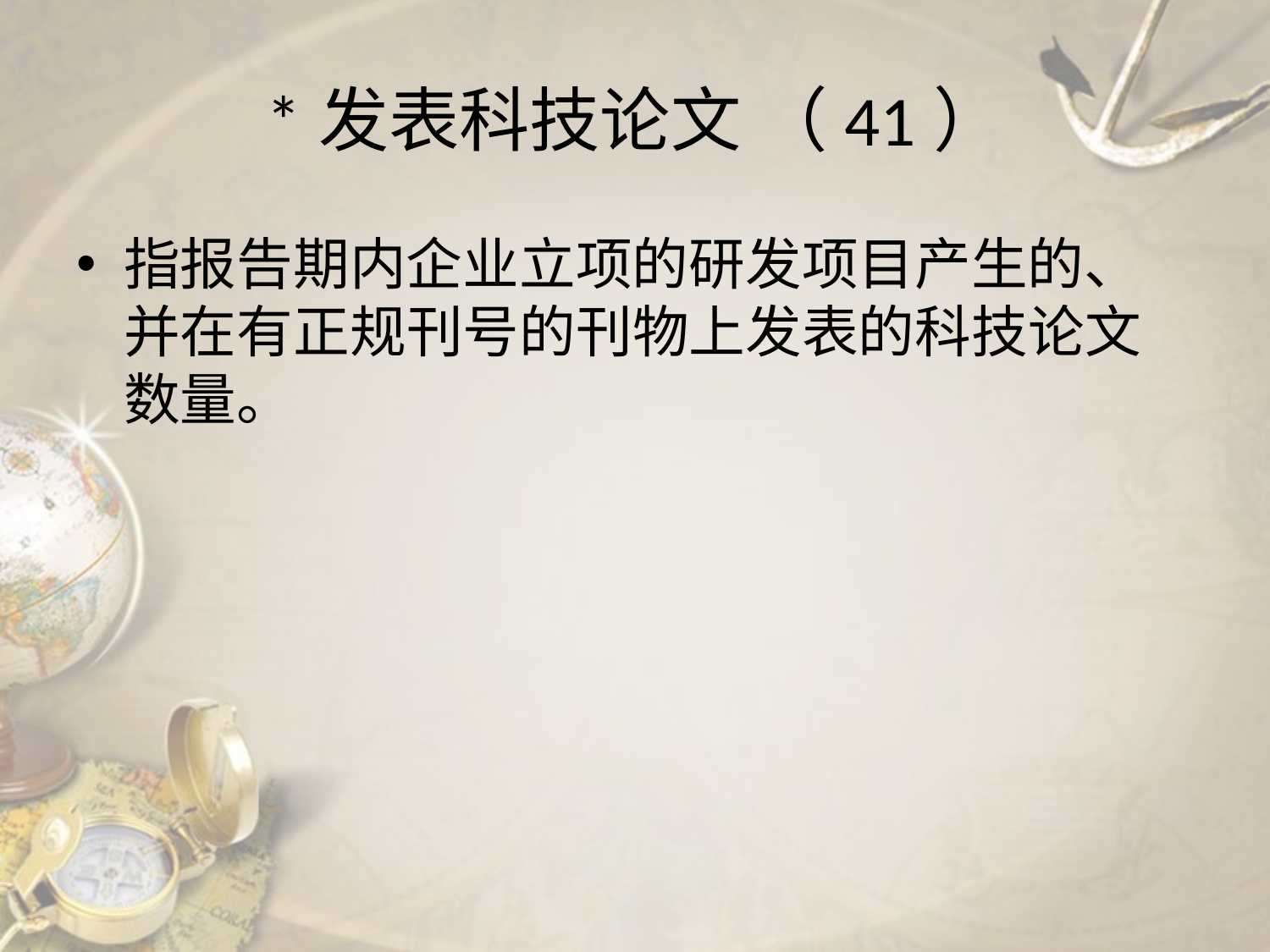

# *发表科技论文 （41）
指报告期内企业立项的研发项目产生的、并在有正规刊号的刊物上发表的科技论文数量。